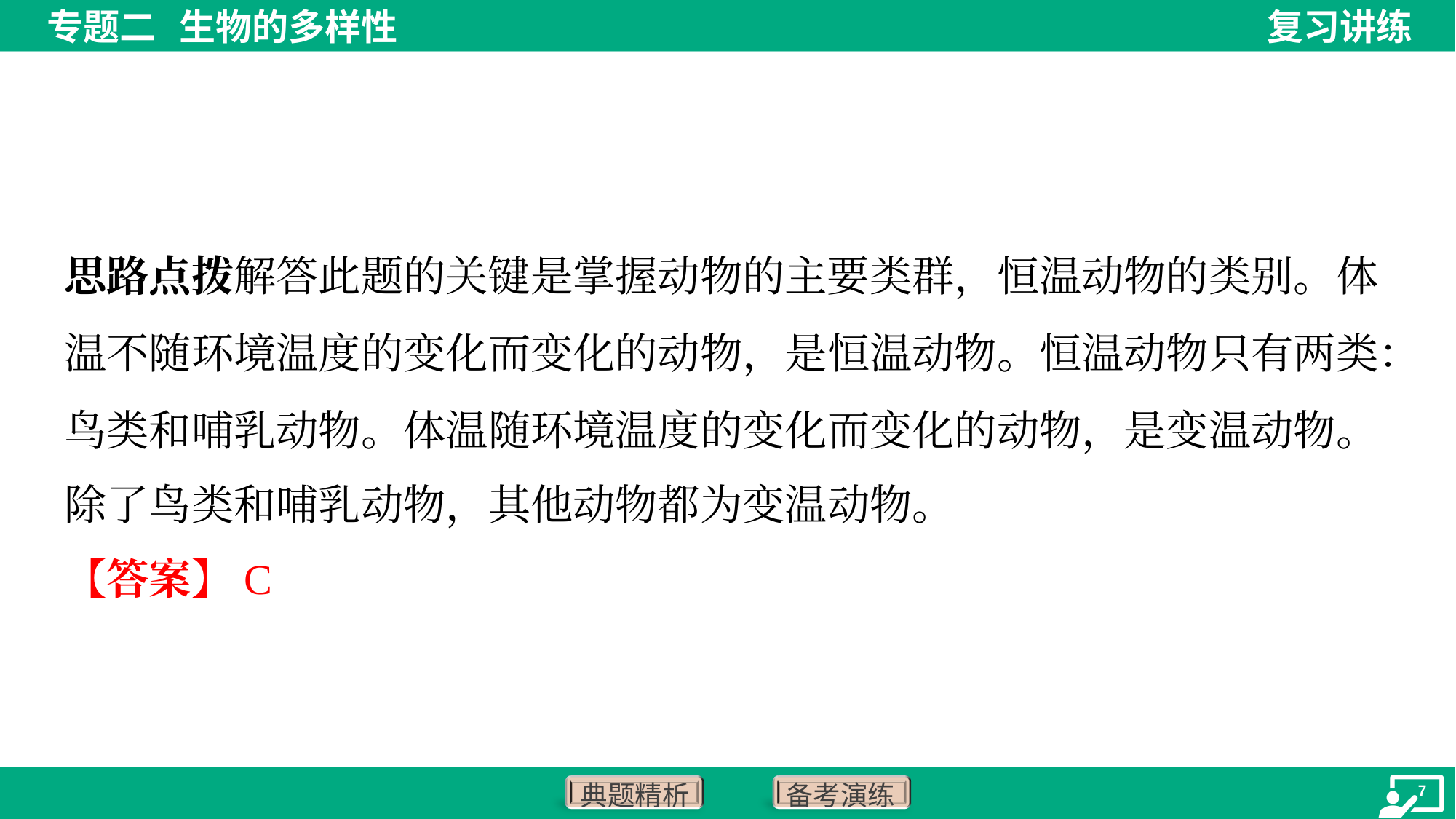

思路点拨解答此题的关键是掌握动物的主要类群，恒温动物的类别。体
温不随环境温度的变化而变化的动物，是恒温动物。恒温动物只有两类：
鸟类和哺乳动物。体温随环境温度的变化而变化的动物，是变温动物。
除了鸟类和哺乳动物，其他动物都为变温动物。
【答案】C